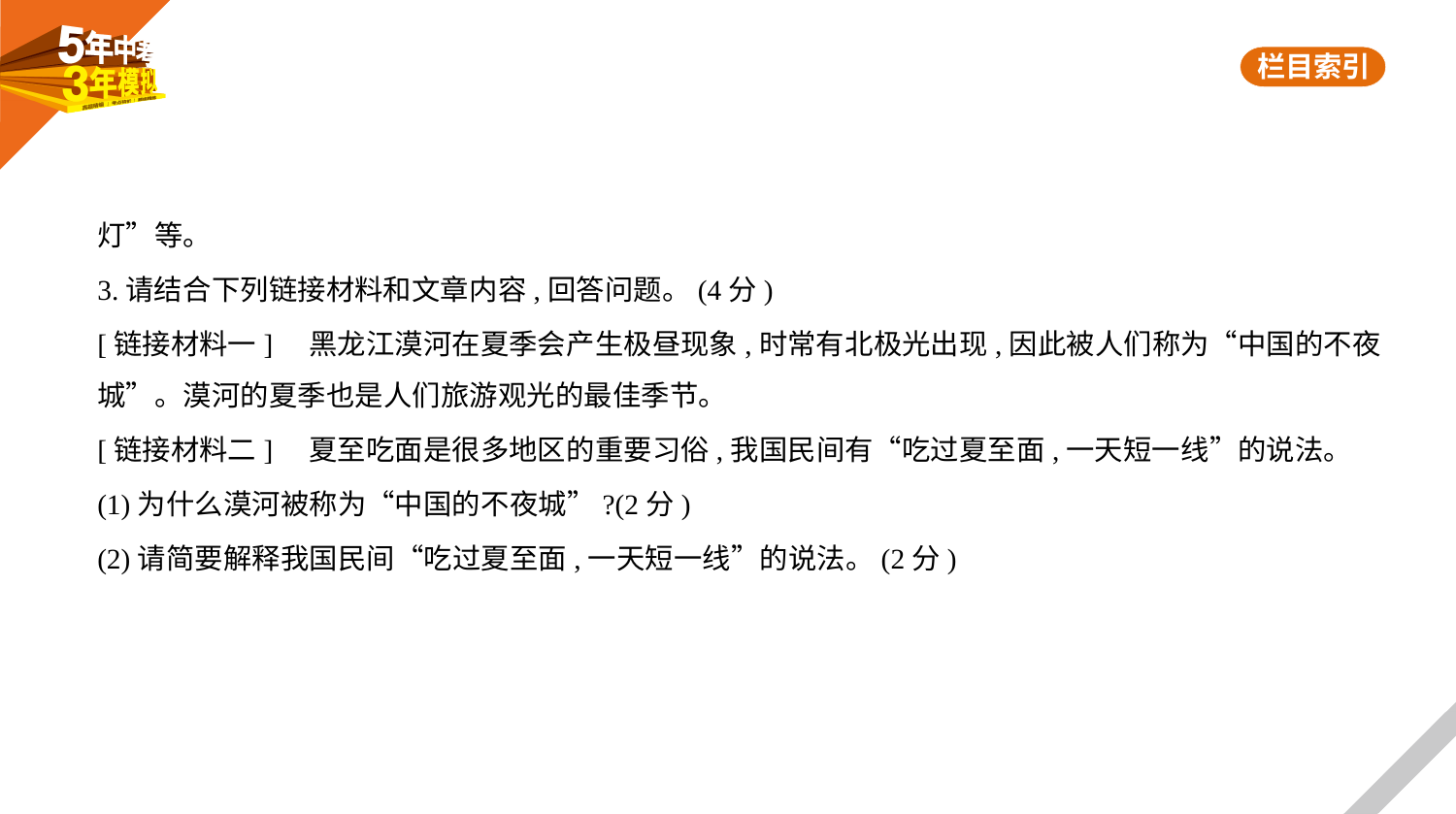

灯”等。
3.请结合下列链接材料和文章内容,回答问题。(4分)
[链接材料一]　黑龙江漠河在夏季会产生极昼现象,时常有北极光出现,因此被人们称为“中国的不夜
城”。漠河的夏季也是人们旅游观光的最佳季节。
[链接材料二]　夏至吃面是很多地区的重要习俗,我国民间有“吃过夏至面,一天短一线”的说法。
(1)为什么漠河被称为“中国的不夜城”?(2分)
(2)请简要解释我国民间“吃过夏至面,一天短一线”的说法。(2分)